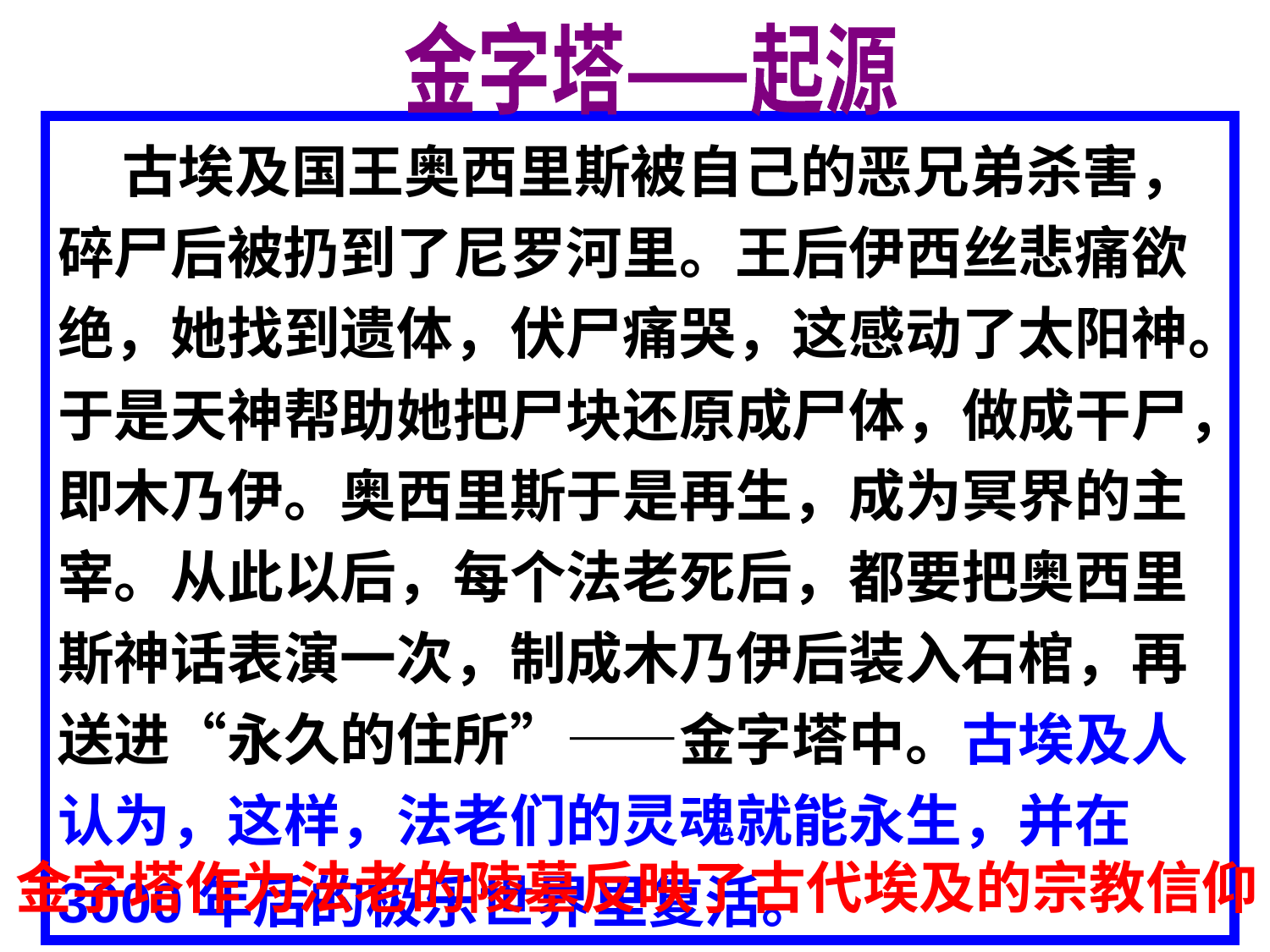

金字塔——起源
    古埃及国王奥西里斯被自己的恶兄弟杀害，碎尸后被扔到了尼罗河里。王后伊西丝悲痛欲绝，她找到遗体，伏尸痛哭，这感动了太阳神。于是天神帮助她把尸块还原成尸体，做成干尸，即木乃伊。奥西里斯于是再生，成为冥界的主宰。从此以后，每个法老死后，都要把奥西里斯神话表演一次，制成木乃伊后装入石棺，再送进“永久的住所”——金字塔中。古埃及人认为，这样，法老们的灵魂就能永生，并在3000年后的极乐世界里复活。
金字塔作为法老的陵墓反映了古代埃及的宗教信仰